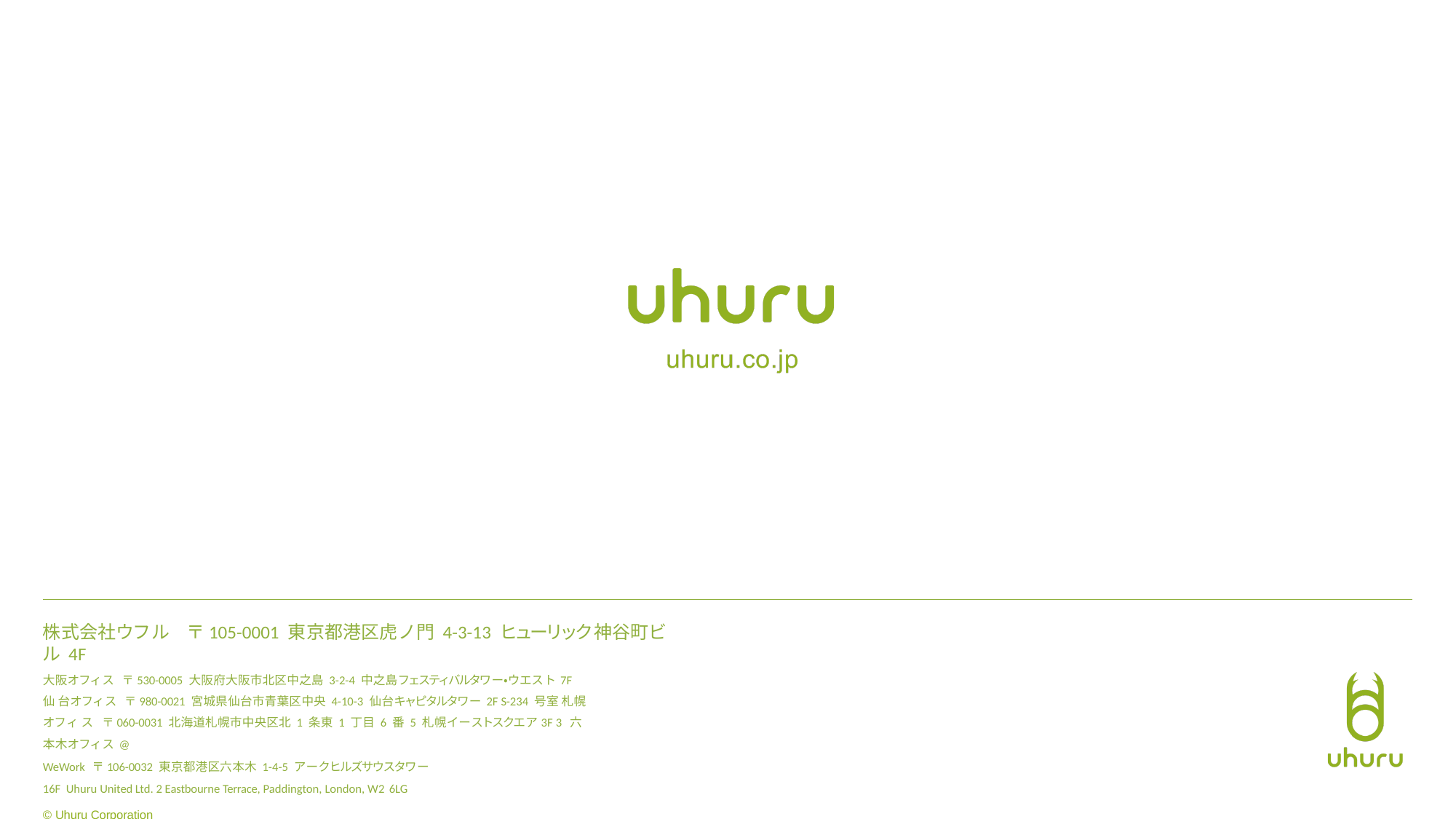

株式会社ウフル	〒105-0001 東京都港区虎ノ門 4-3-13 ヒューリック神谷町ビル4F
大阪オフィス 〒530-0005 大阪府大阪市北区中之島 3-2-4 中之島フェスティバルタワー・ウエスト7F  仙 台オフィス 〒980-0021 宮城県仙台市青葉区中央 4-10-3 仙台キャピタルタワー2F S-234 号室札幌オフィ ス 〒060-0031 北海道札幌市中央区北 1 条東 1 丁目 6 番 5 札幌イーストスクエア3F 3 六本木オフィス@
WeWork 〒106-0032 東京都港区六本木 1-4-5 アークヒルズサウスタワー 16F  Uhuru United Ltd. 2 Eastbourne Terrace, Paddington, London, W2 6LG
© Uhuru Corporation